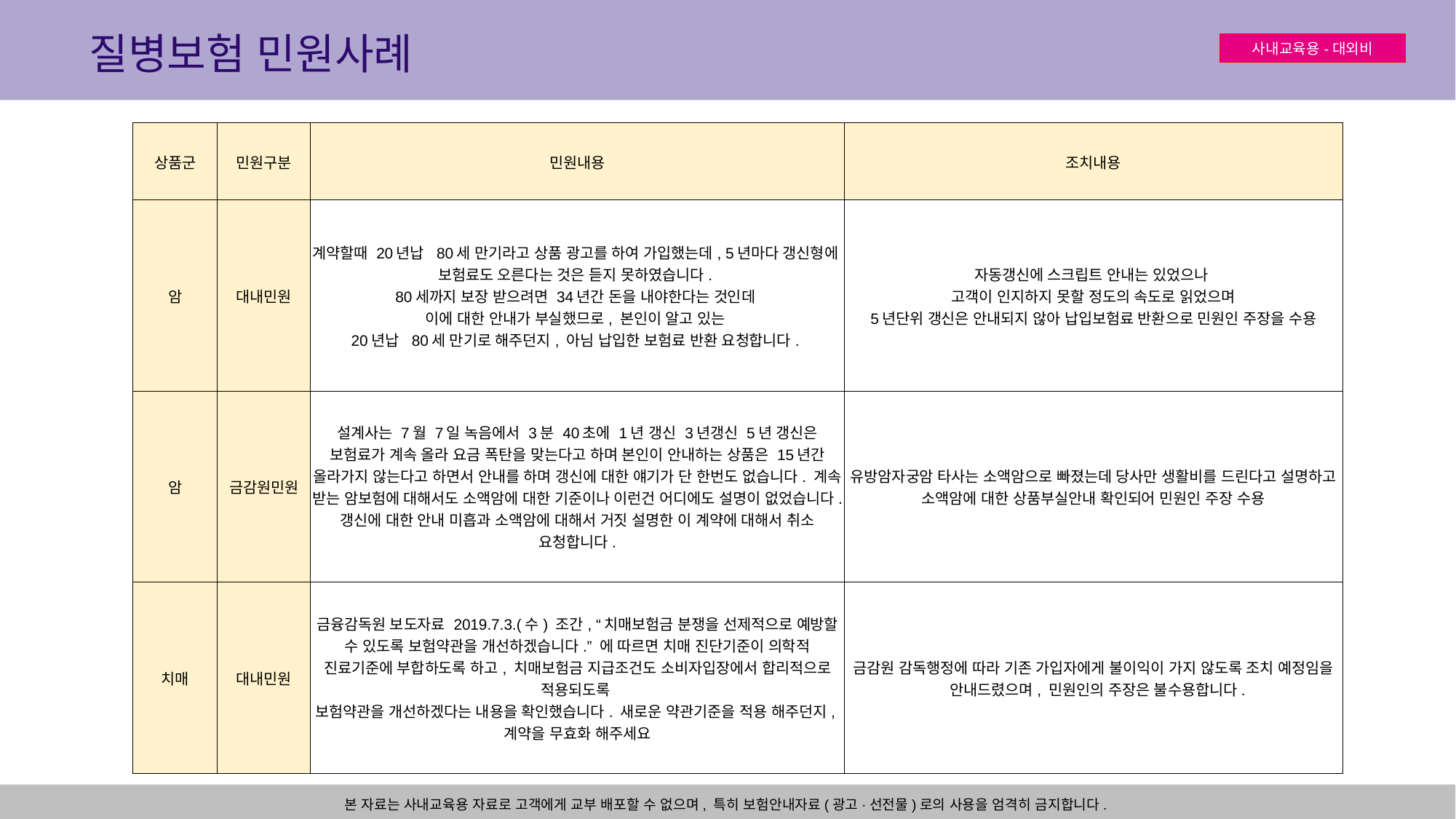

질병보험 민원사례
| 상품군 | 민원구분 | 민원내용 | 조치내용 |
| --- | --- | --- | --- |
| 암 | 대내민원 | 계약할때 20년납 80세 만기라고 상품 광고를 하여 가입했는데, 5년마다 갱신형에 보험료도 오른다는 것은 듣지 못하였습니다. 80세까지 보장 받으려면 34년간 돈을 내야한다는 것인데 이에 대한 안내가 부실했므로, 본인이 알고 있는 20년납 80세 만기로 해주던지, 아님 납입한 보험료 반환 요청합니다. | 자동갱신에 스크립트 안내는 있었으나 고객이 인지하지 못할 정도의 속도로 읽었으며 5년단위 갱신은 안내되지 않아 납입보험료 반환으로 민원인 주장을 수용 |
| 암 | 금감원민원 | 설계사는 7월 7일 녹음에서 3분 40초에 1년 갱신 3년갱신 5년 갱신은 보험료가 계속 올라 요금 폭탄을 맞는다고 하며 본인이 안내하는 상품은 15년간 올라가지 않는다고 하면서 안내를 하며 갱신에 대한 얘기가 단 한번도 없습니다. 계속 받는 암보험에 대해서도 소액암에 대한 기준이나 이런건 어디에도 설명이 없었습니다. 갱신에 대한 안내 미흡과 소액암에 대해서 거짓 설명한 이 계약에 대해서 취소 요청합니다. | 유방암자궁암 타사는 소액암으로 빠졌는데 당사만 생활비를 드린다고 설명하고 소액암에 대한 상품부실안내 확인되어 민원인 주장 수용 |
| 치매 | 대내민원 | 금융감독원 보도자료 2019.7.3.(수) 조간, “치매보험금 분쟁을 선제적으로 예방할 수 있도록 보험약관을 개선하겠습니다.” 에 따르면 치매 진단기준이 의학적 진료기준에 부합하도록 하고, 치매보험금 지급조건도 소비자입장에서 합리적으로 적용되도록 보험약관을 개선하겠다는 내용을 확인했습니다. 새로운 약관기준을 적용 해주던지, 계약을 무효화 해주세요 | 금감원 감독행정에 따라 기존 가입자에게 불이익이 가지 않도록 조치 예정임을 안내드렸으며, 민원인의 주장은 불수용합니다. |